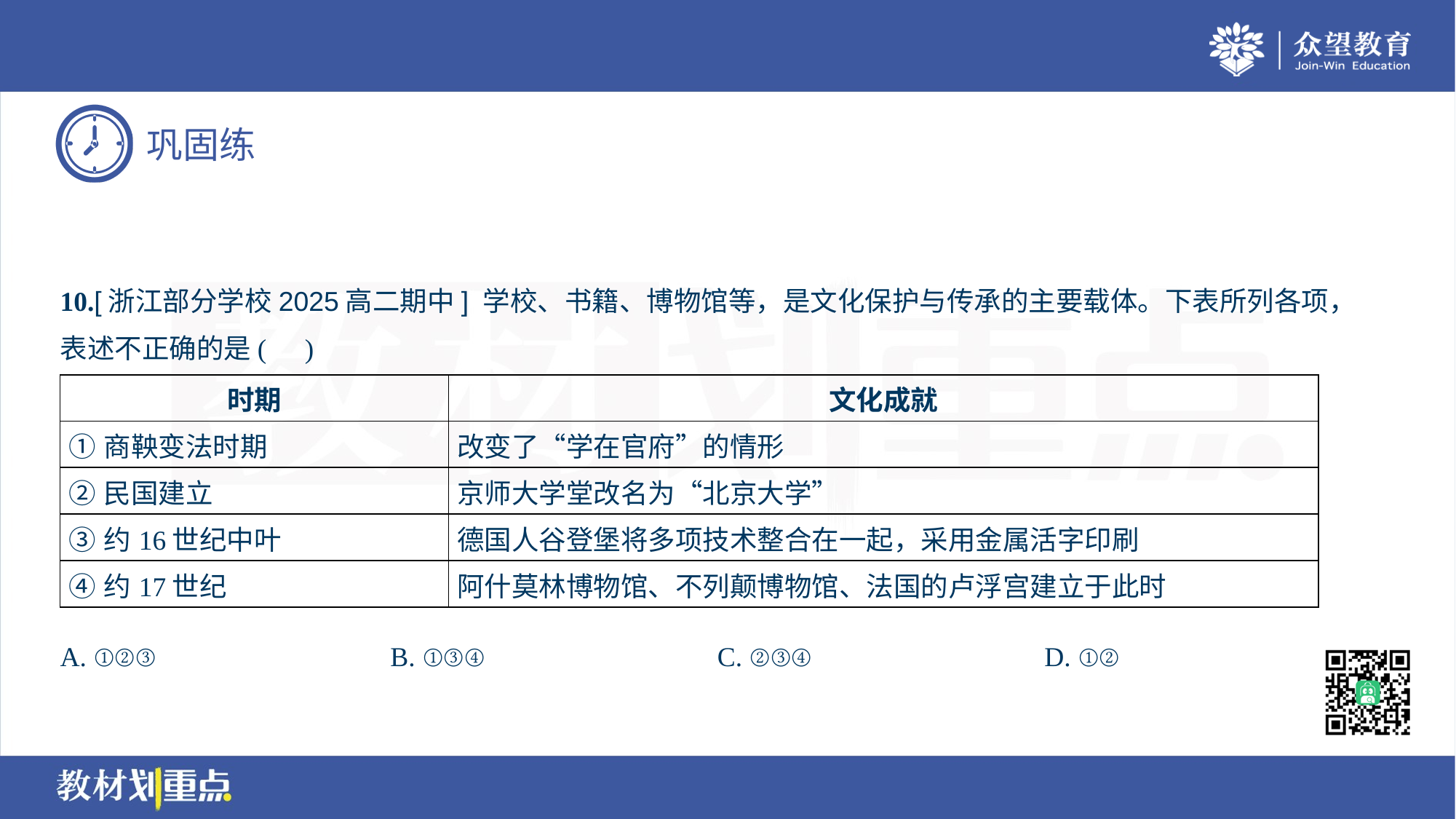

10.[浙江部分学校2025高二期中] 学校、书籍、博物馆等，是文化保护与传承的主要载体。下表所列各项，
表述不正确的是(     )
| 时期 | 文化成就 |
| --- | --- |
| ①商鞅变法时期 | 改变了“学在官府”的情形 |
| ②民国建立 | 京师大学堂改名为“北京大学” |
| ③约16世纪中叶 | 德国人谷登堡将多项技术整合在一起，采用金属活字印刷 |
| ④约17世纪 | 阿什莫林博物馆、不列颠博物馆、法国的卢浮宫建立于此时 |
A. ①②③	B. ①③④	C. ②③④	D. ①②